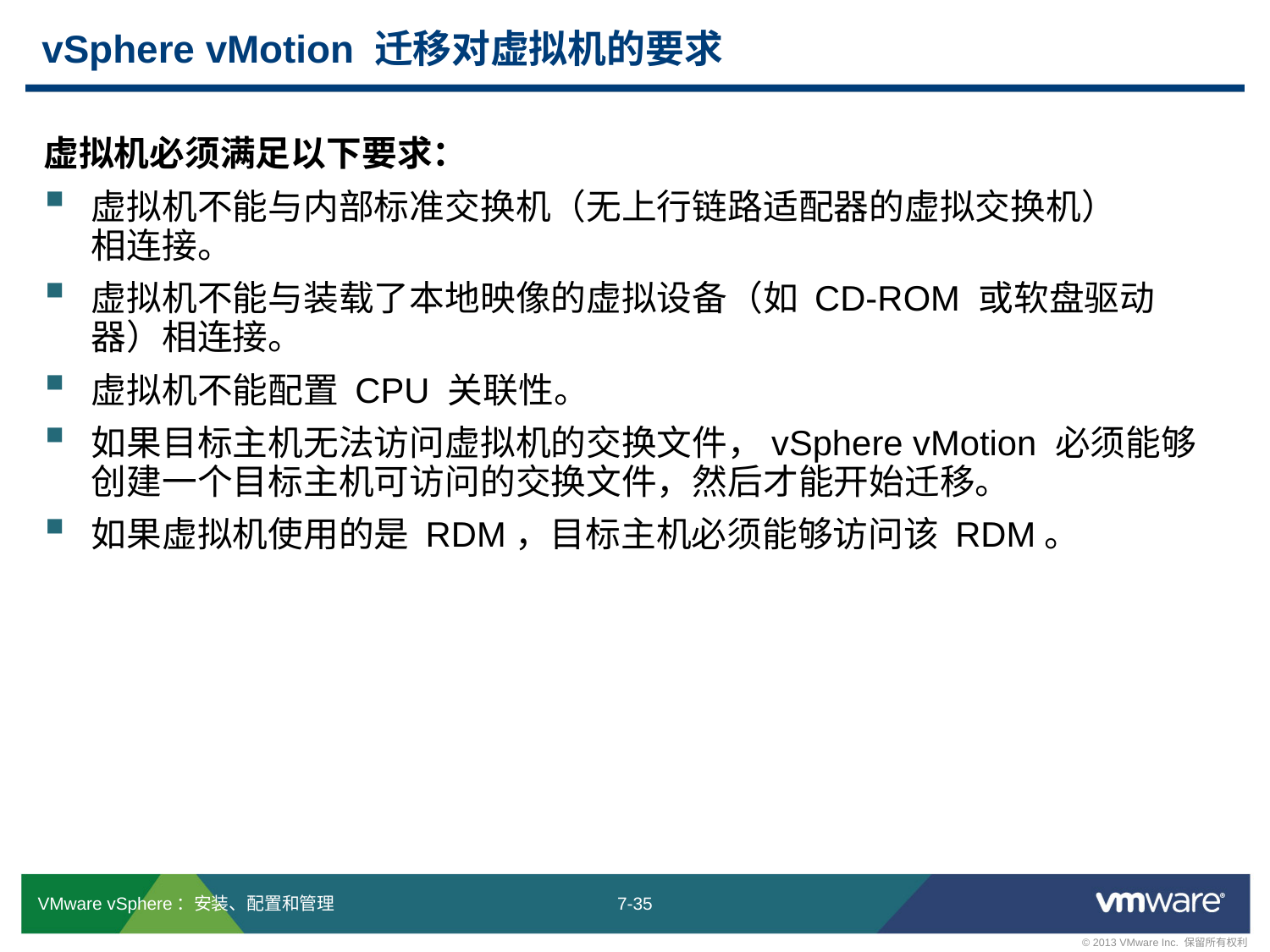

# vSphere vMotion 迁移对虚拟机的要求
虚拟机必须满足以下要求：
虚拟机不能与内部标准交换机（无上行链路适配器的虚拟交换机）
相连接。
虚拟机不能与装载了本地映像的虚拟设备（如 CD-ROM 或软盘驱动器）相连接。
虚拟机不能配置 CPU 关联性。
如果目标主机无法访问虚拟机的交换文件，vSphere vMotion 必须能够创建一个目标主机可访问的交换文件，然后才能开始迁移。
如果虚拟机使用的是 RDM，目标主机必须能够访问该 RDM。